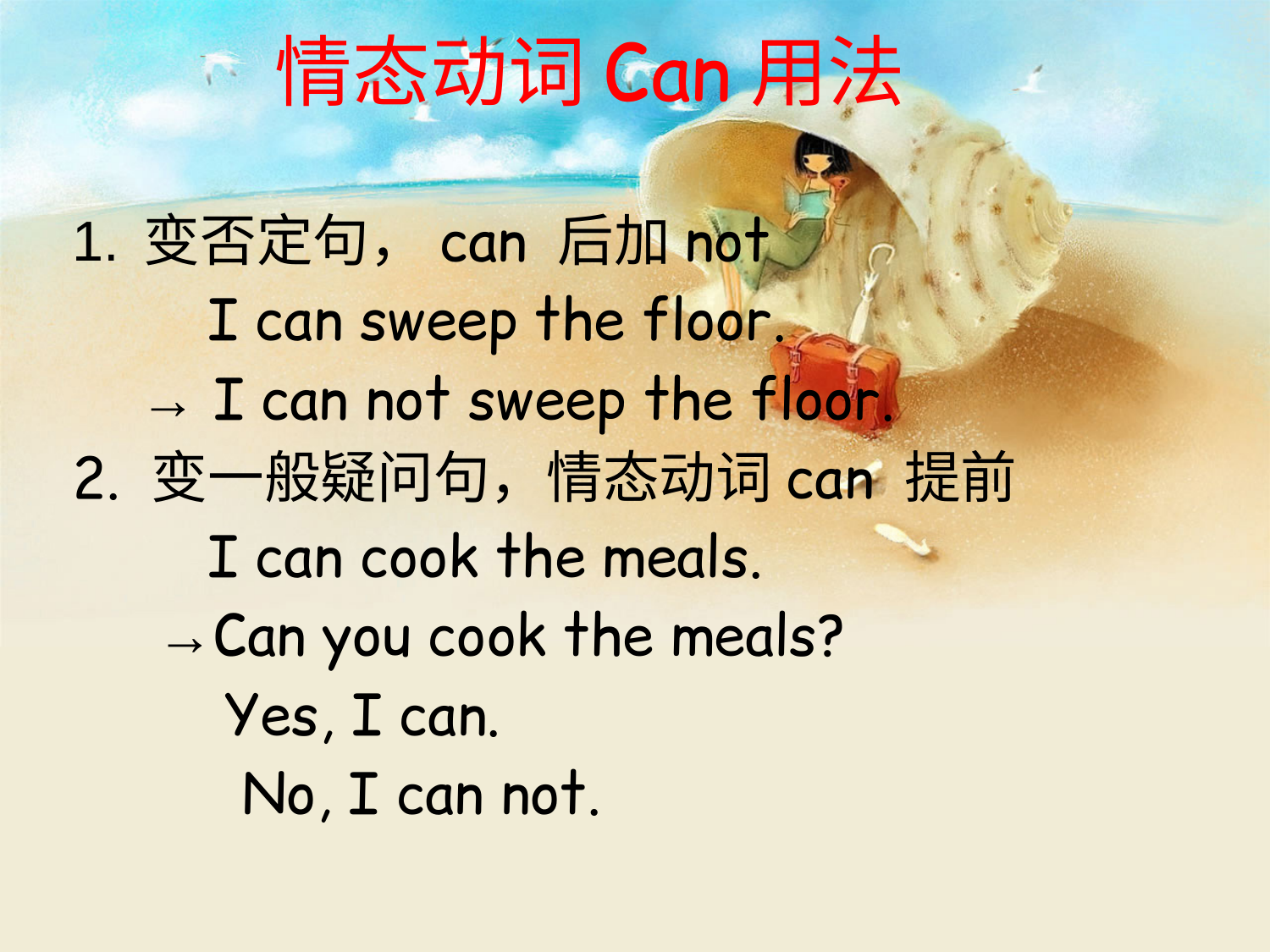

情态动词Can用法
变否定句，can 后加not
        I can sweep the floor.
    → I can not sweep the floor.
2. 变一般疑问句，情态动词can 提前
        I can cook the meals.
     →Can you cook the meals?
         Yes, I can.
          No, I can not.